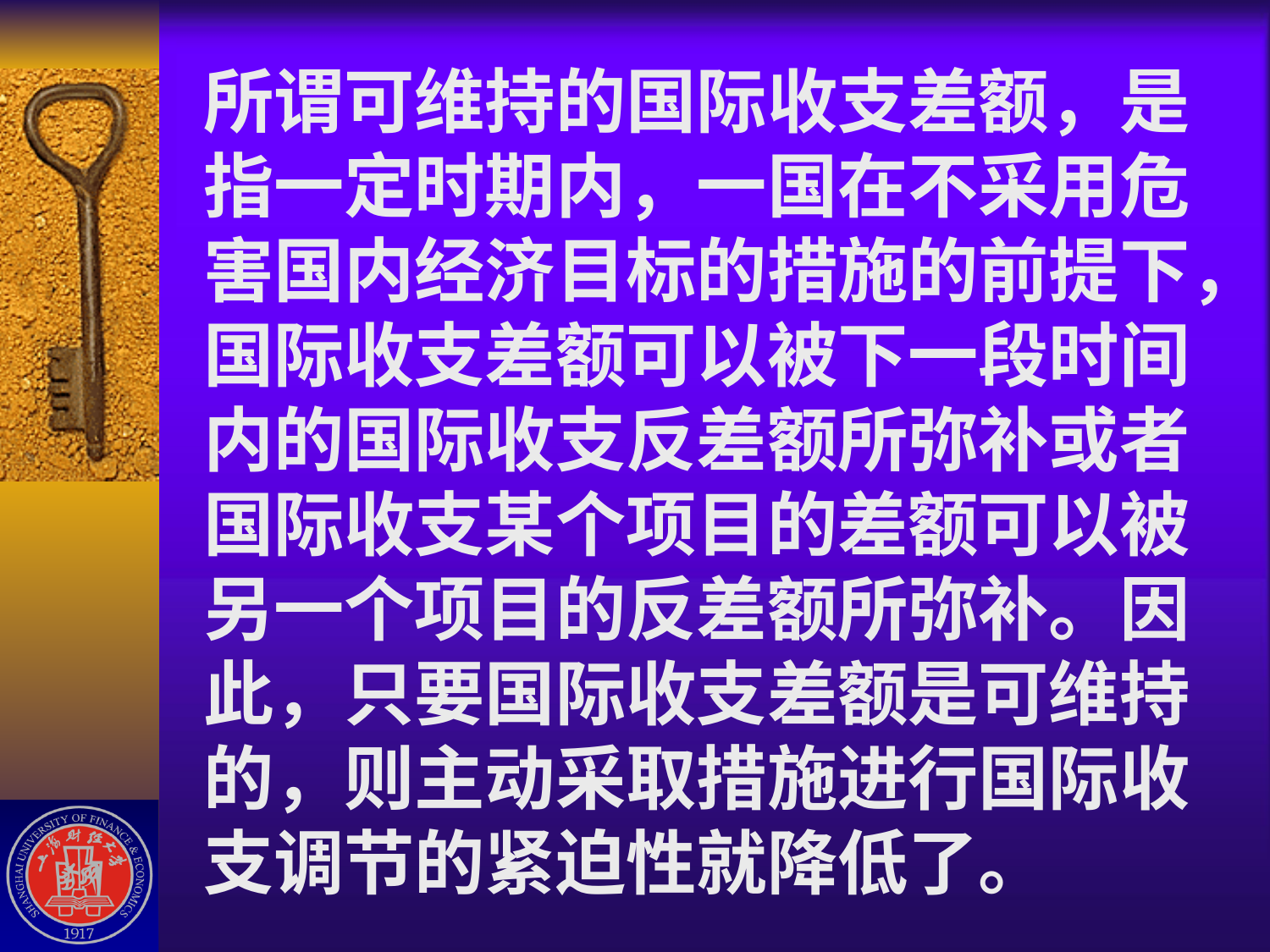

# 所谓可维持的国际收支差额，是指一定时期内，一国在不采用危害国内经济目标的措施的前提下，国际收支差额可以被下一段时间内的国际收支反差额所弥补或者国际收支某个项目的差额可以被另一个项目的反差额所弥补。因此，只要国际收支差额是可维持的，则主动采取措施进行国际收支调节的紧迫性就降低了。